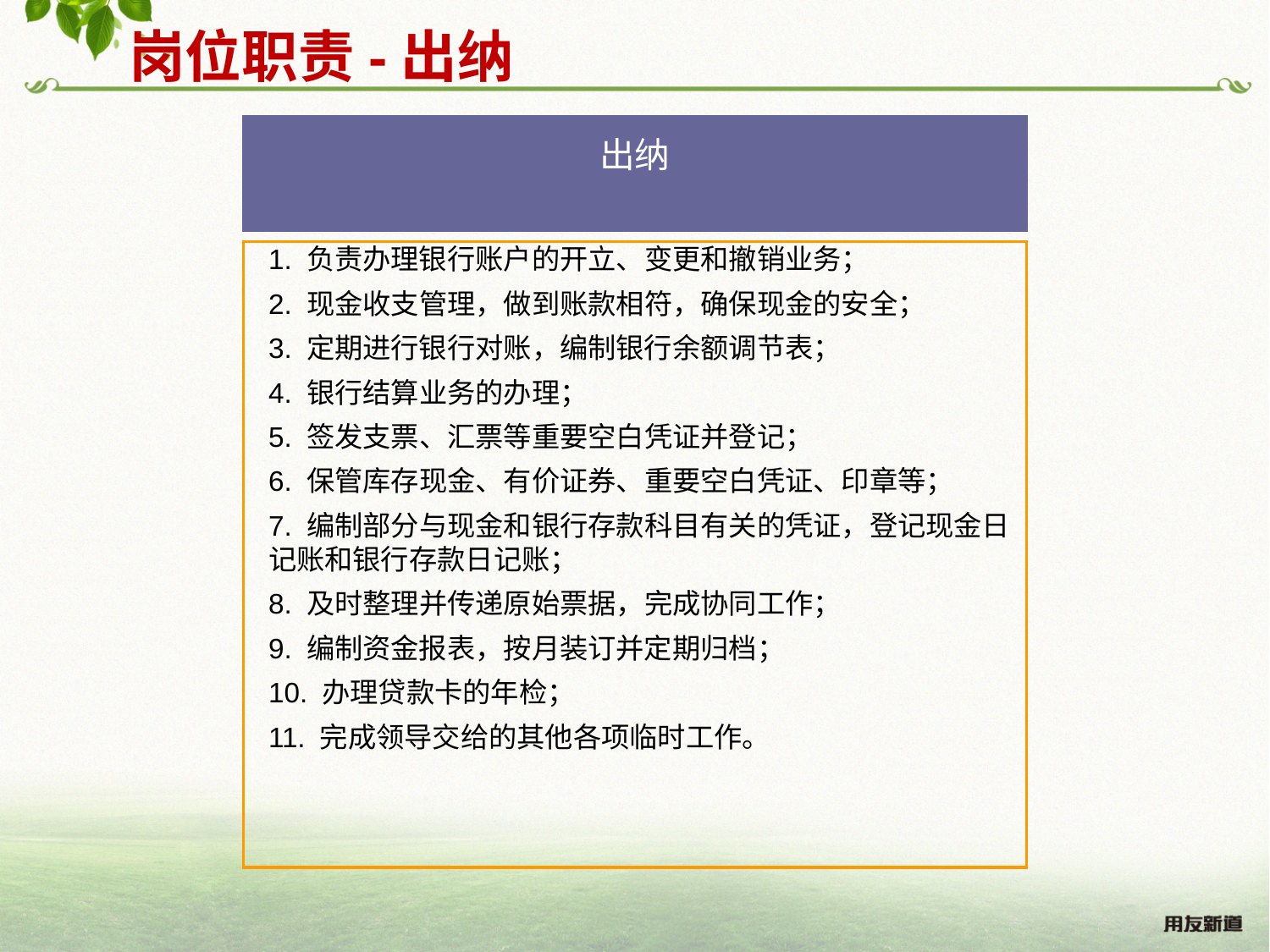

岗位职责-出纳
出纳
1. 负责办理银行账户的开立、变更和撤销业务；
2. 现金收支管理，做到账款相符，确保现金的安全；
3. 定期进行银行对账，编制银行余额调节表；
4. 银行结算业务的办理；
5. 签发支票、汇票等重要空白凭证并登记；
6. 保管库存现金、有价证券、重要空白凭证、印章等；
7. 编制部分与现金和银行存款科目有关的凭证，登记现金日记账和银行存款日记账；
8. 及时整理并传递原始票据，完成协同工作；
9. 编制资金报表，按月装订并定期归档；
10. 办理贷款卡的年检；
11. 完成领导交给的其他各项临时工作。